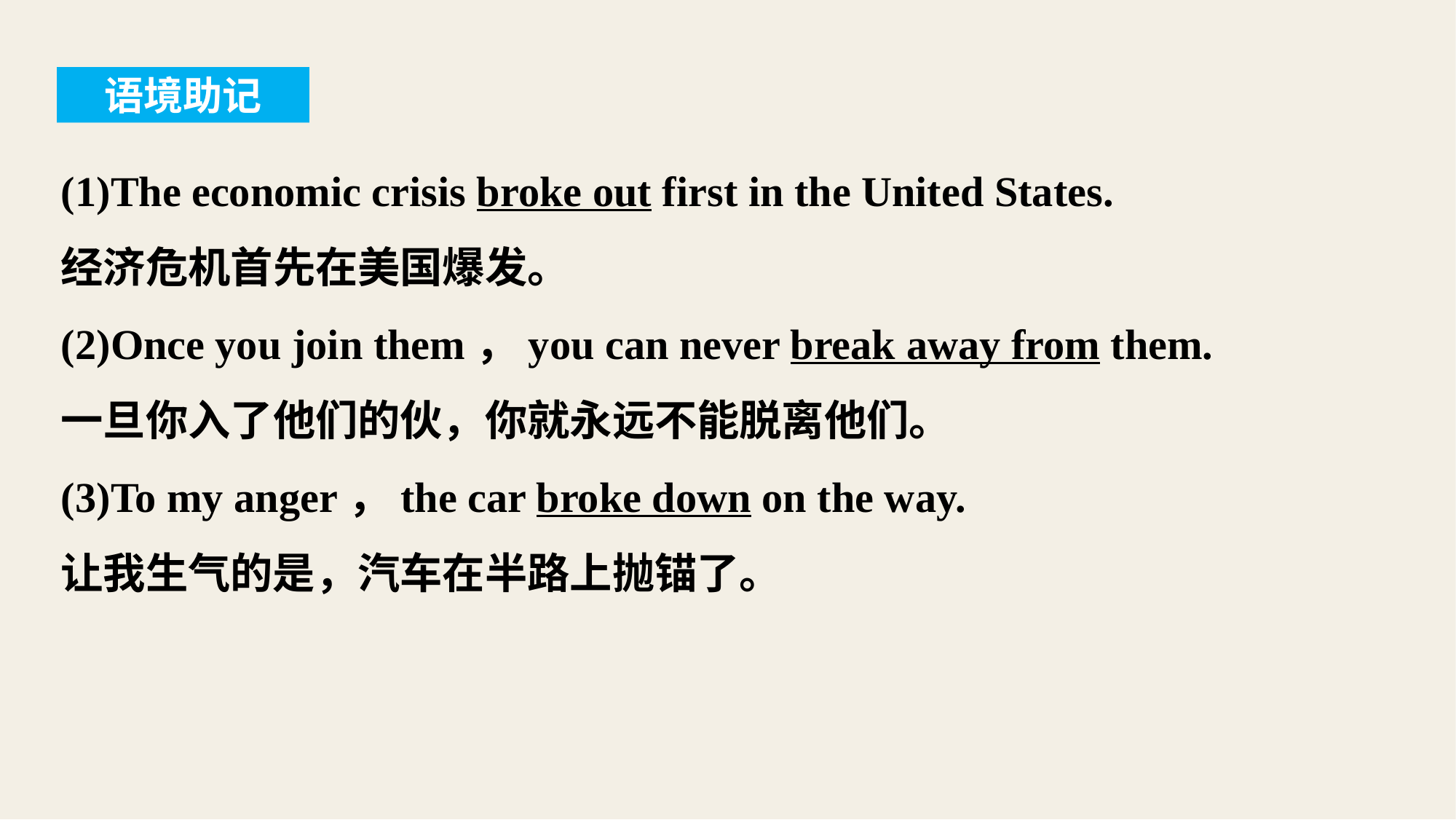

语境助记
(1)The economic crisis broke out first in the United States.
经济危机首先在美国爆发。
(2)Once you join them，you can never break away from them.
一旦你入了他们的伙，你就永远不能脱离他们。
(3)To my anger，the car broke down on the way.
让我生气的是，汽车在半路上抛锚了。